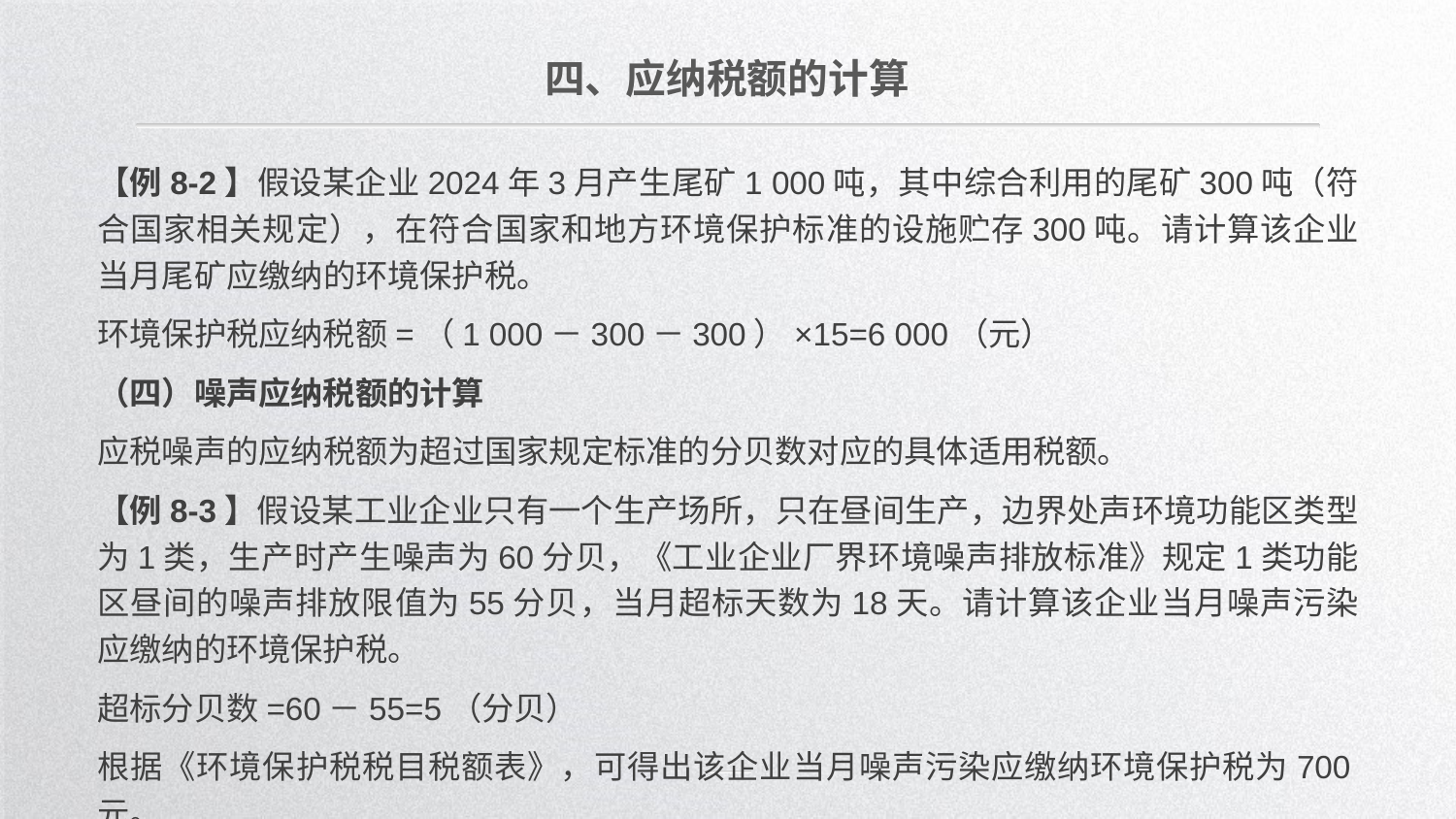

四、应纳税额的计算
【例8-2】假设某企业2024年3月产生尾矿1 000吨，其中综合利用的尾矿300吨（符合国家相关规定），在符合国家和地方环境保护标准的设施贮存300吨。请计算该企业当月尾矿应缴纳的环境保护税。
环境保护税应纳税额=（1 000－300－300）×15=6 000（元）
（四）噪声应纳税额的计算
应税噪声的应纳税额为超过国家规定标准的分贝数对应的具体适用税额。
【例8-3】假设某工业企业只有一个生产场所，只在昼间生产，边界处声环境功能区类型为1类，生产时产生噪声为60分贝，《工业企业厂界环境噪声排放标准》规定1类功能区昼间的噪声排放限值为55分贝，当月超标天数为18天。请计算该企业当月噪声污染应缴纳的环境保护税。
超标分贝数=60－55=5（分贝）
根据《环境保护税税目税额表》，可得出该企业当月噪声污染应缴纳环境保护税为700元。